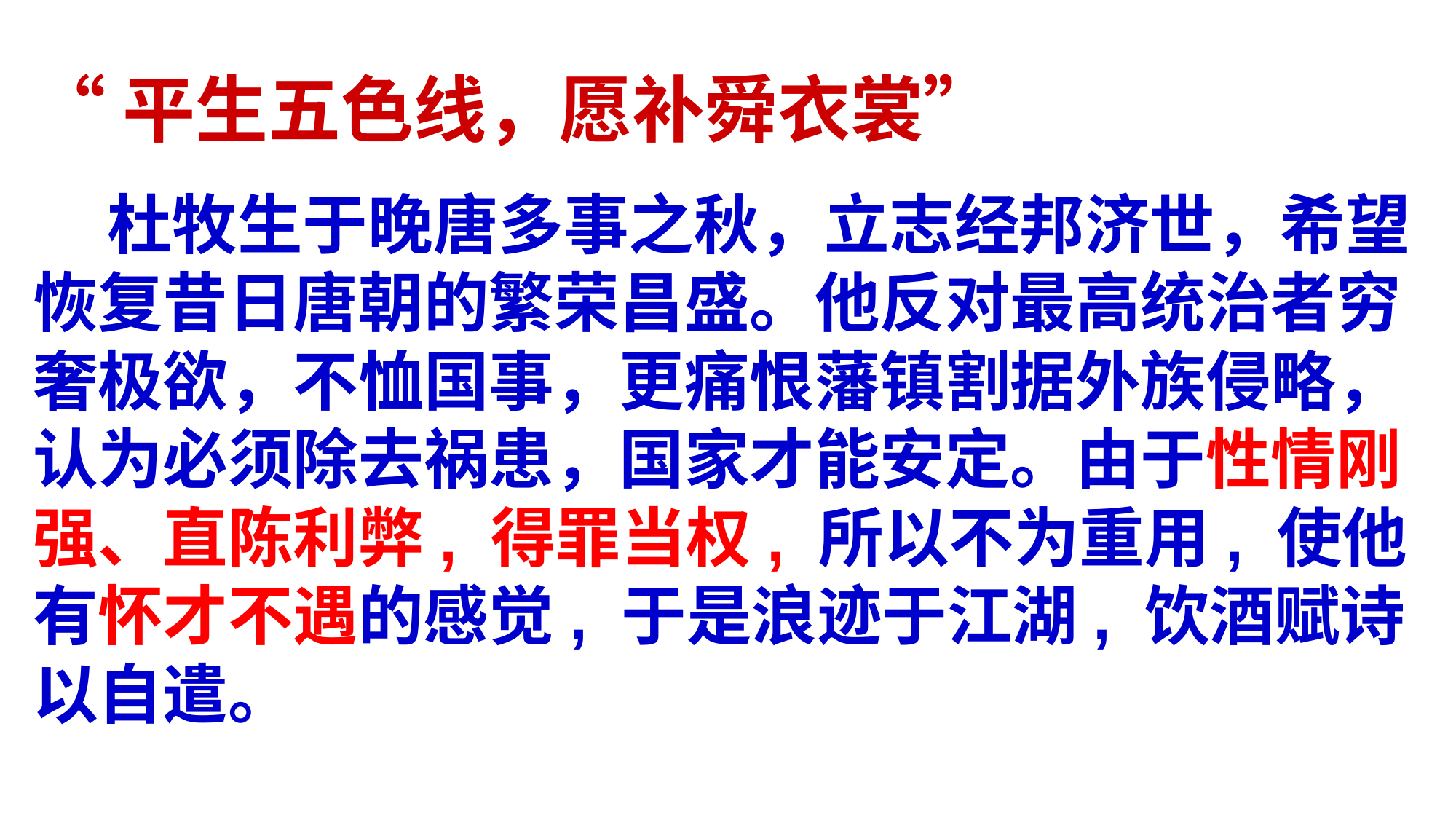

“平生五色线，愿补舜衣裳”
    杜牧生于晚唐多事之秋，立志经邦济世，希望恢复昔日唐朝的繁荣昌盛。他反对最高统治者穷奢极欲，不恤国事，更痛恨藩镇割据外族侵略，认为必须除去祸患，国家才能安定。由于性情刚强、直陈利弊, 得罪当权, 所以不为重用, 使他有怀才不遇的感觉, 于是浪迹于江湖, 饮酒赋诗以自遣。